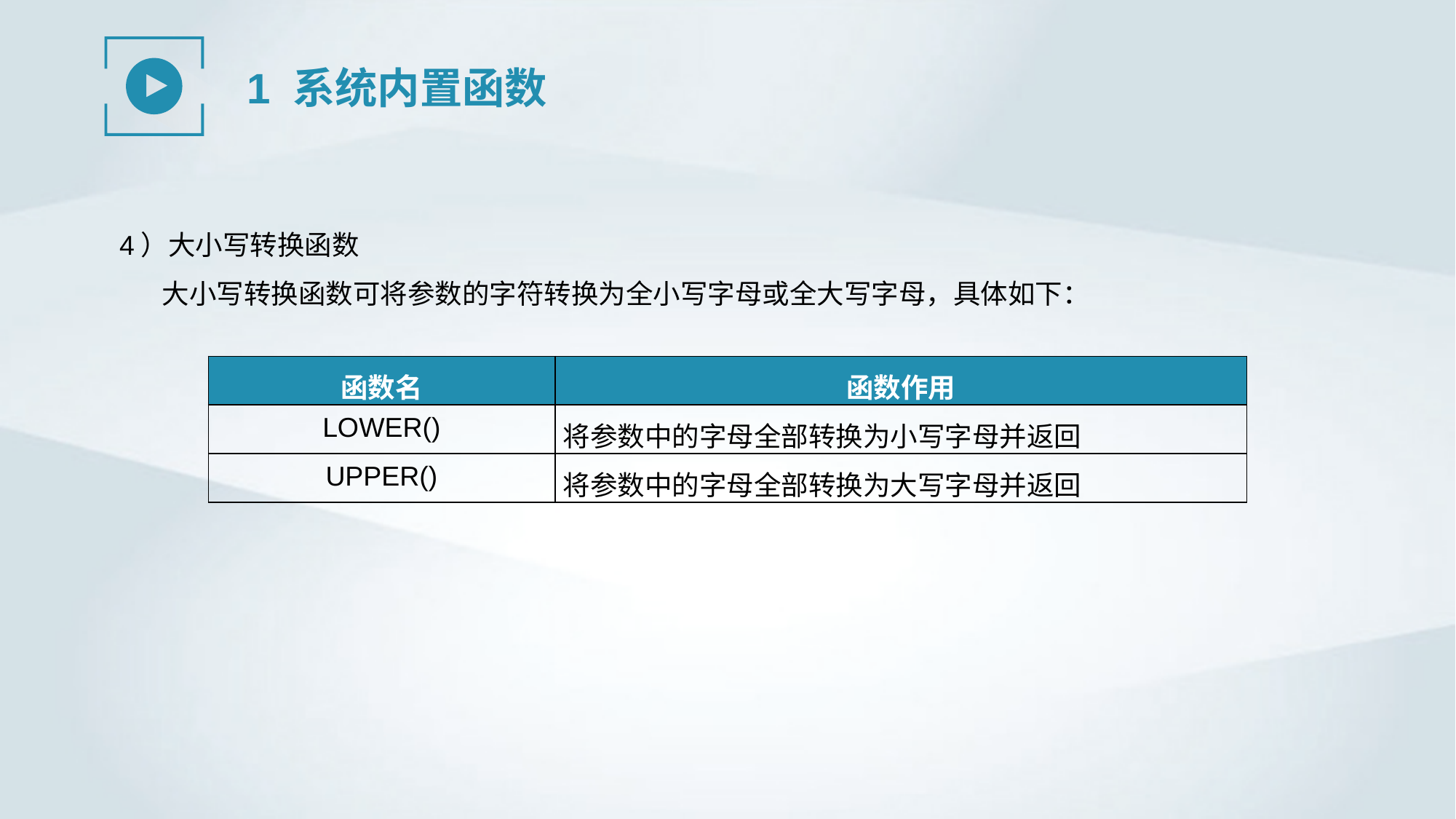

1 系统内置函数
4）大小写转换函数
大小写转换函数可将参数的字符转换为全小写字母或全大写字母，具体如下：
| 函数名 | 函数作用 |
| --- | --- |
| LOWER() | 将参数中的字母全部转换为小写字母并返回 |
| UPPER() | 将参数中的字母全部转换为大写字母并返回 |